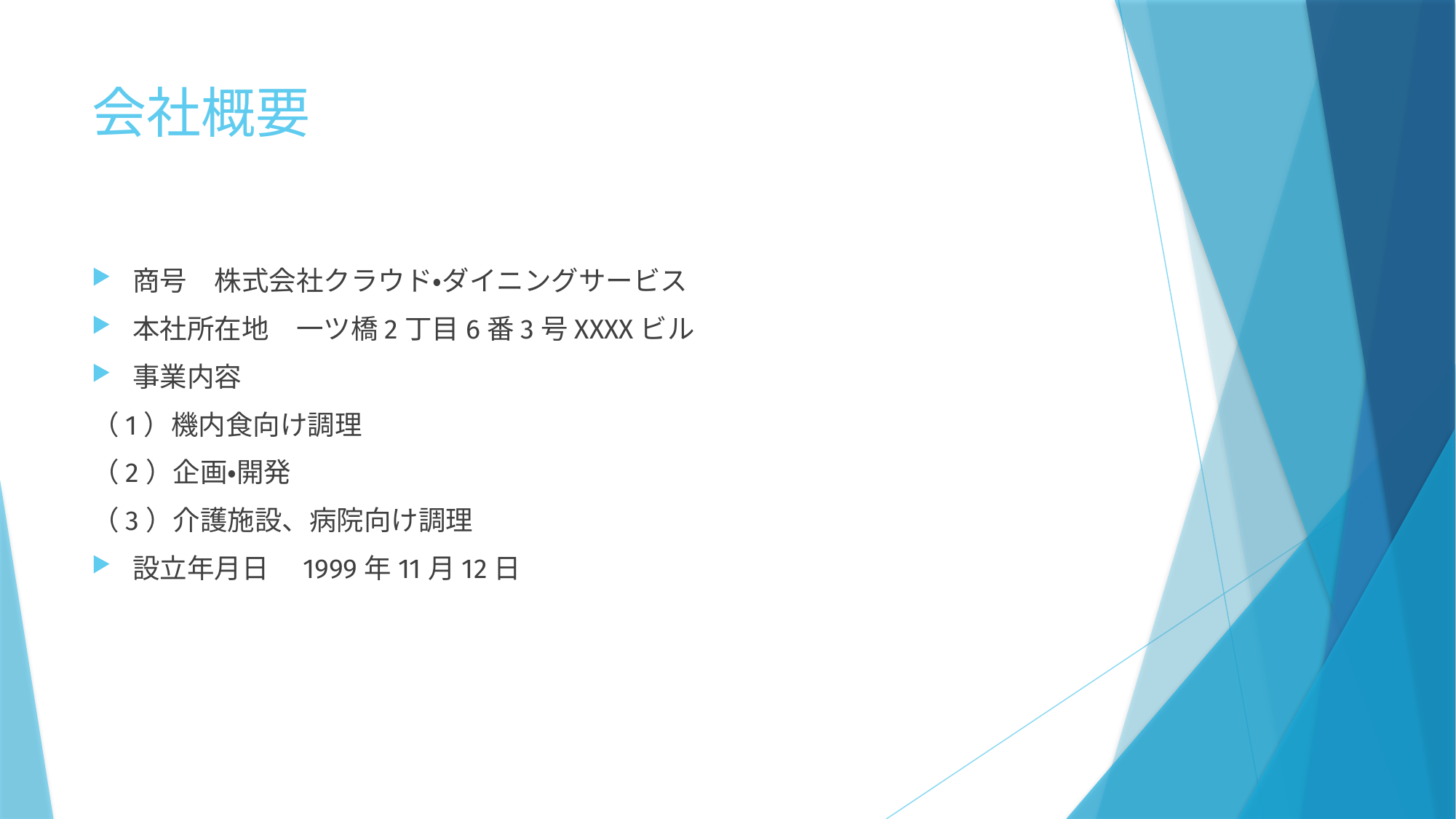

# 会社概要
商号　株式会社クラウド・ダイニングサービス
本社所在地　一ツ橋2丁目6番3号XXXXビル
事業内容
（1）機内食向け調理
（2）企画・開発
（3）介護施設、病院向け調理
設立年月日　1999年11月12日